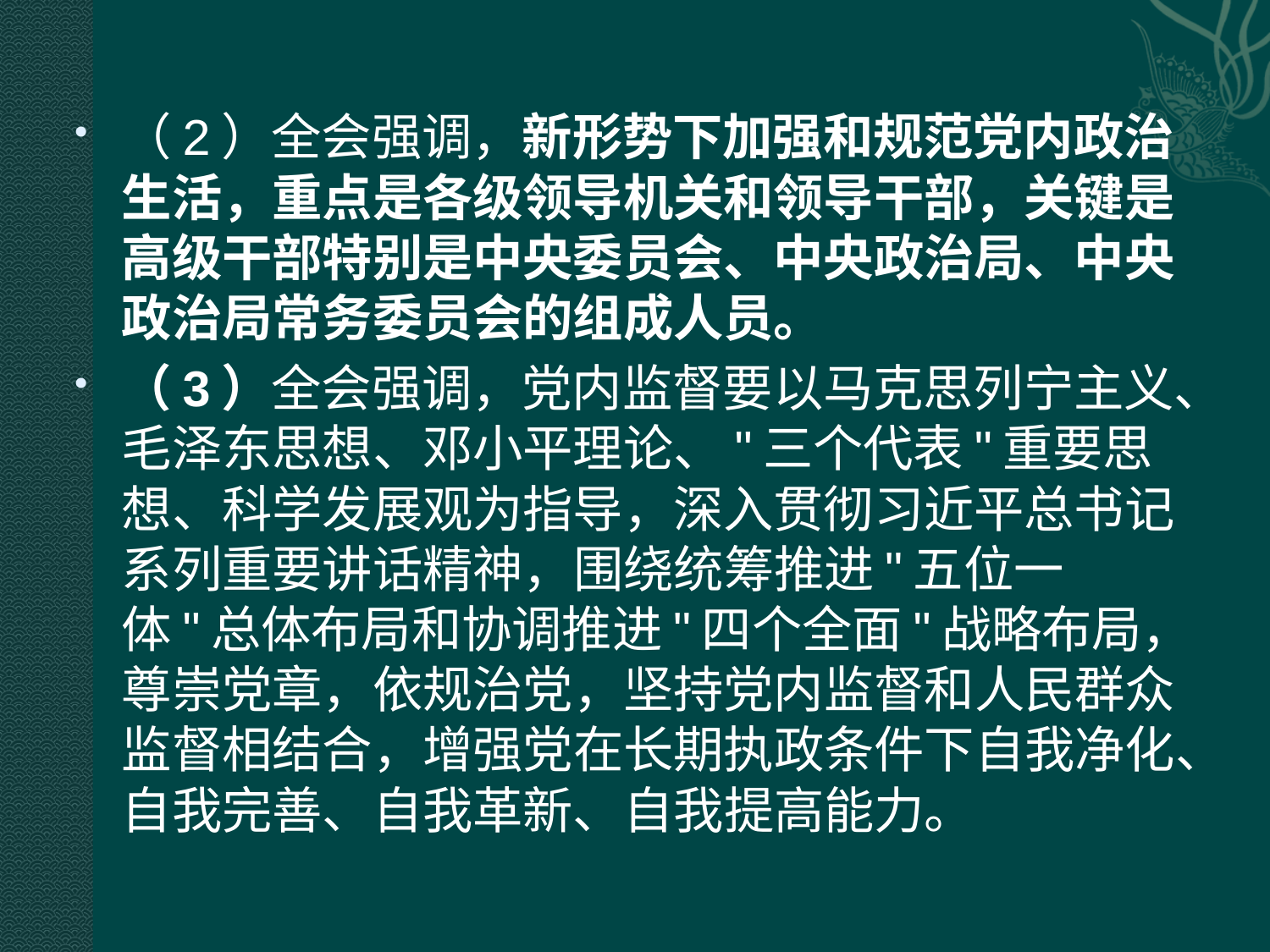

（2）全会强调，新形势下加强和规范党内政治生活，重点是各级领导机关和领导干部，关键是高级干部特别是中央委员会、中央政治局、中央政治局常务委员会的组成人员。
（3）全会强调，党内监督要以马克思列宁主义、毛泽东思想、邓小平理论、"三个代表"重要思想、科学发展观为指导，深入贯彻习近平总书记系列重要讲话精神，围绕统筹推进"五位一体"总体布局和协调推进"四个全面"战略布局，尊崇党章，依规治党，坚持党内监督和人民群众监督相结合，增强党在长期执政条件下自我净化、自我完善、自我革新、自我提高能力。